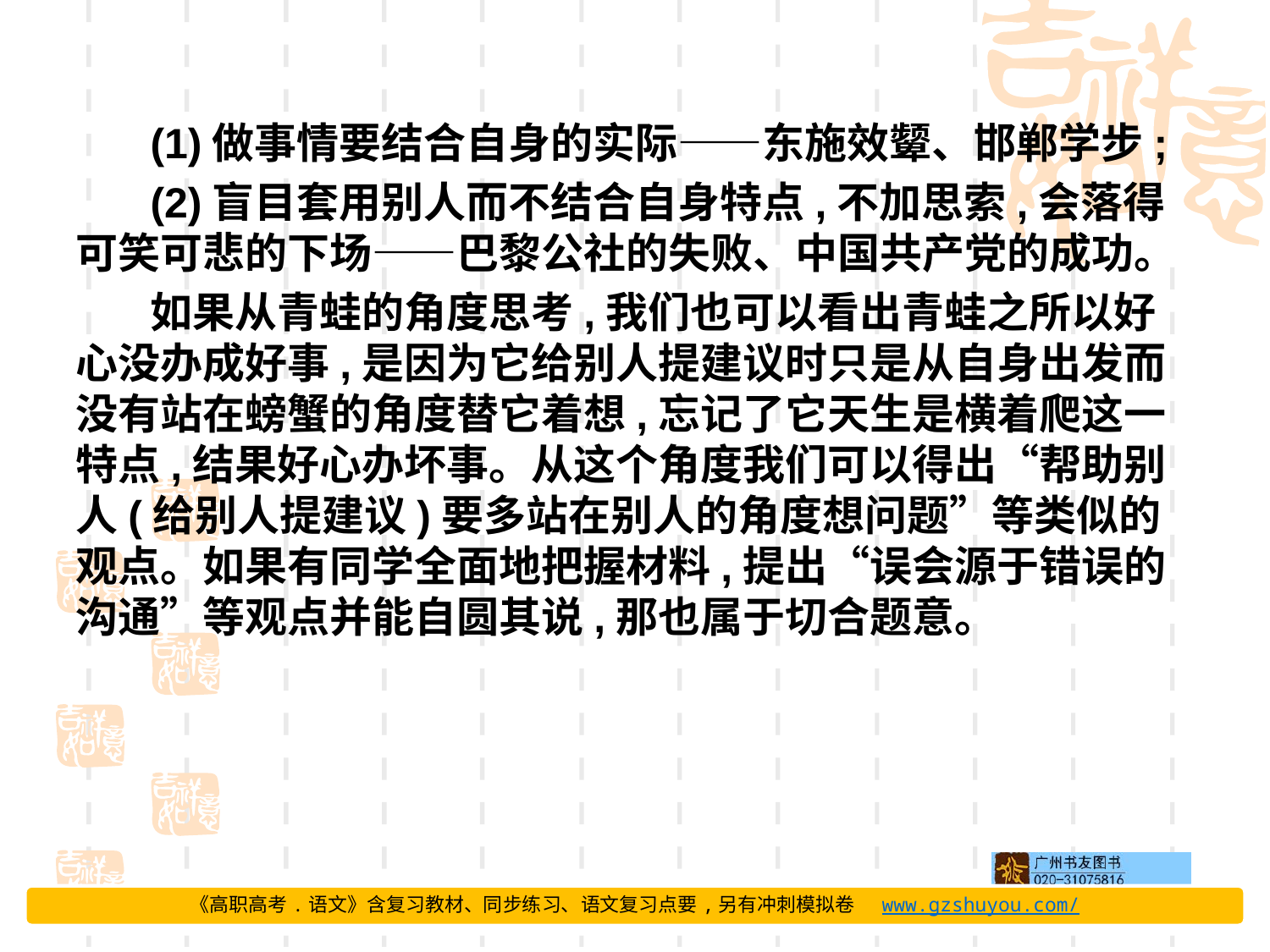

(1)做事情要结合自身的实际——东施效颦、邯郸学步;
(2)盲目套用别人而不结合自身特点,不加思索,会落得可笑可悲的下场——巴黎公社的失败、中国共产党的成功。
如果从青蛙的角度思考,我们也可以看出青蛙之所以好心没办成好事,是因为它给别人提建议时只是从自身出发而没有站在螃蟹的角度替它着想,忘记了它天生是横着爬这一特点,结果好心办坏事。从这个角度我们可以得出“帮助别人(给别人提建议)要多站在别人的角度想问题”等类似的观点。如果有同学全面地把握材料,提出“误会源于错误的沟通”等观点并能自圆其说,那也属于切合题意。